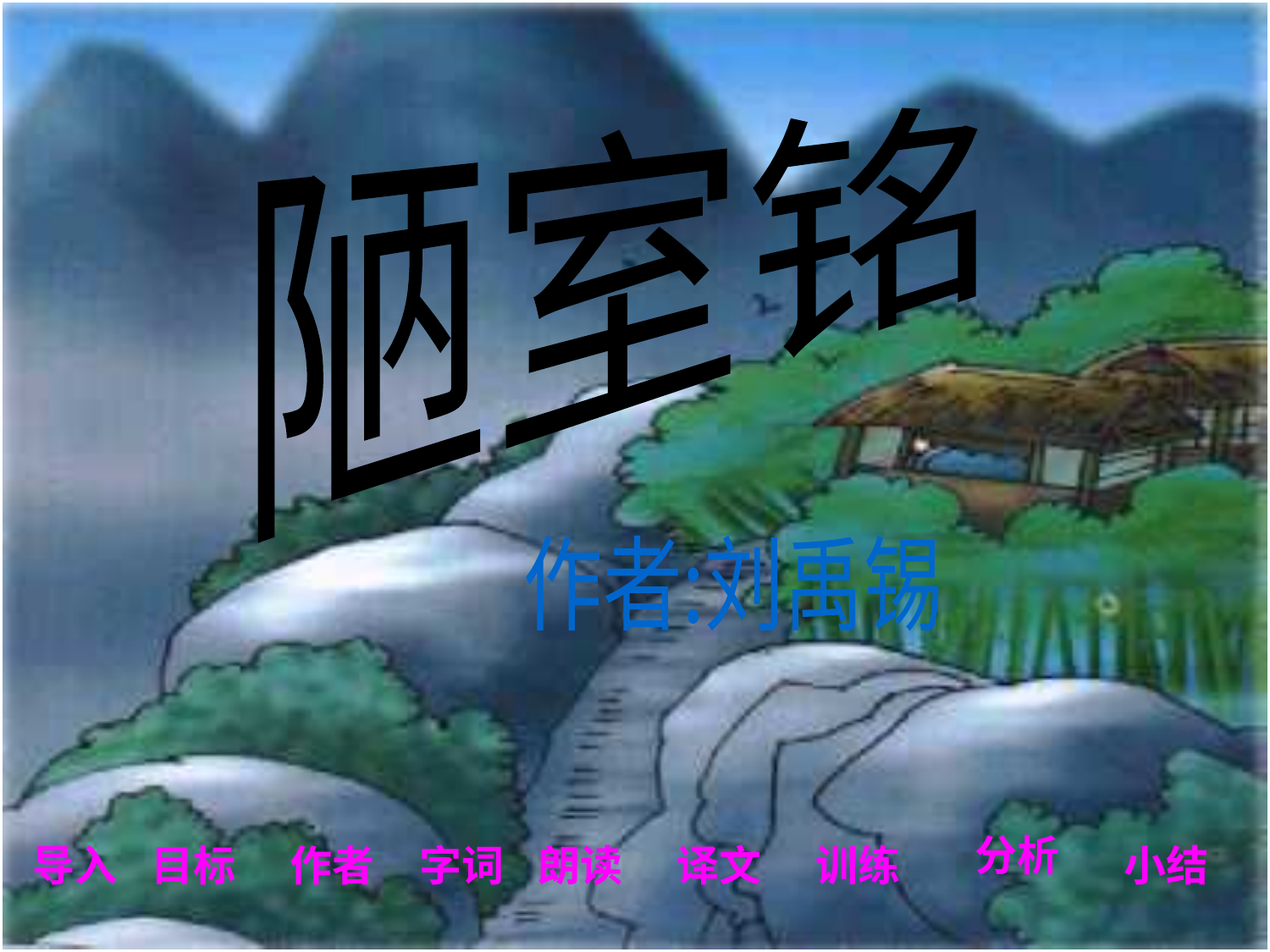

陋室铭
作者:刘禹锡
分析
小结
导入
目标
作者
字词
朗读
译文
训练